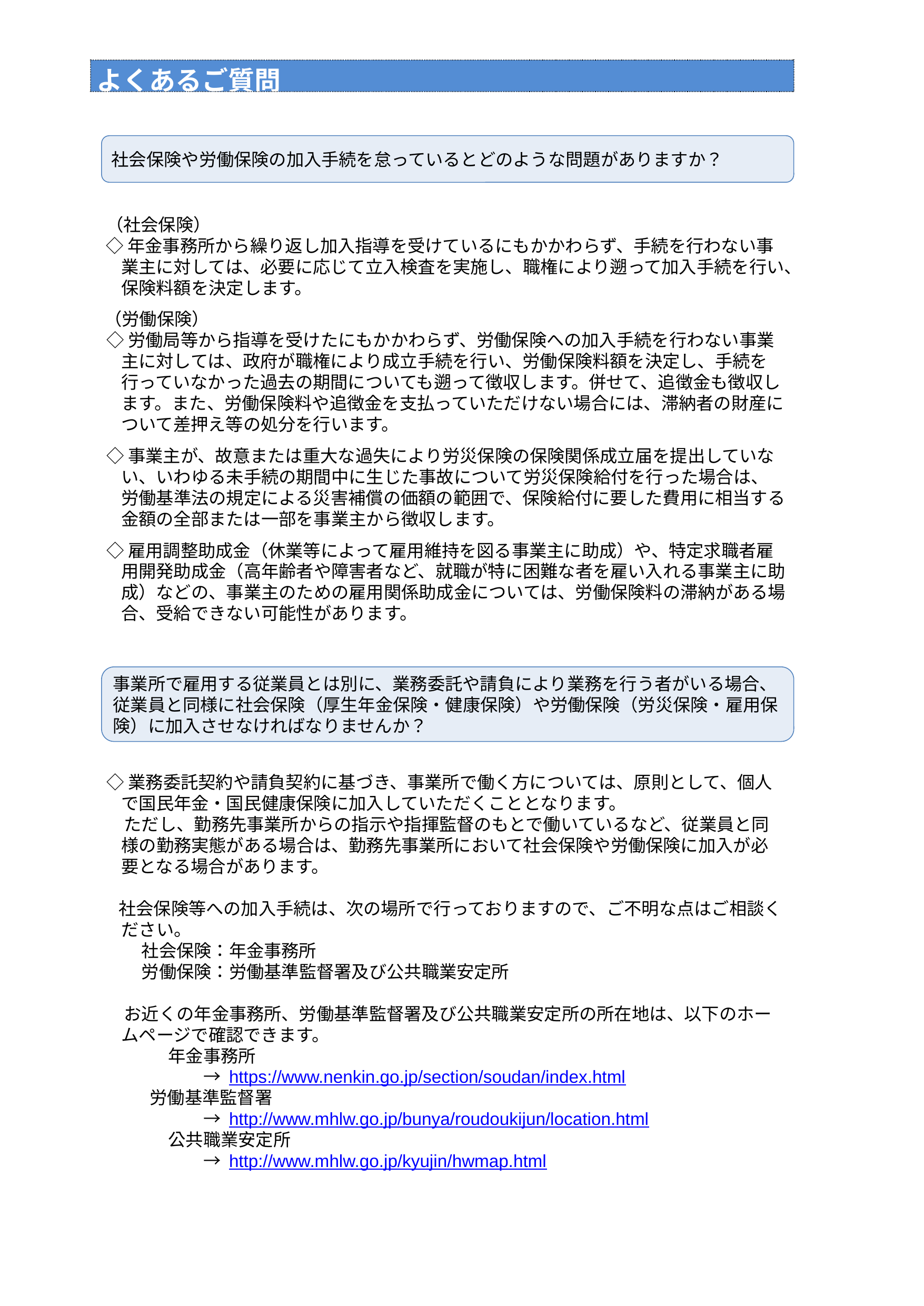

| よくあるご質問 |
| --- |
社会保険や労働保険の加入手続を怠っているとどのような問題がありますか？

（社会保険）
◇年金事務所から繰り返し加入指導を受けているにもかかわらず、手続を行わない事業主に対しては、必要に応じて立入検査を実施し、職権により遡って加入手続を行い、保険料額を決定します。

（労働保険）
◇労働局等から指導を受けたにもかかわらず、労働保険への加入手続を行わない事業主に対しては、政府が職権により成立手続を行い、労働保険料額を決定し、手続を行っていなかった過去の期間についても遡って徴収します。併せて、追徴金も徴収します。また、労働保険料や追徴金を支払っていただけない場合には、滞納者の財産について差押え等の処分を行います。

◇事業主が、故意または重大な過失により労災保険の保険関係成立届を提出していない、いわゆる未手続の期間中に生じた事故について労災保険給付を行った場合は、労働基準法の規定による災害補償の価額の範囲で、保険給付に要した費用に相当する金額の全部または一部を事業主から徴収します。

◇雇用調整助成金（休業等によって雇用維持を図る事業主に助成）や、特定求職者雇用開発助成金（高年齢者や障害者など、就職が特に困難な者を雇い入れる事業主に助成）などの、事業主のための雇用関係助成金については、労働保険料の滞納がある場合、受給できない可能性があります。
事業所で雇用する従業員とは別に、業務委託や請負により業務を行う者がいる場合、従業員と同様に社会保険（厚生年金保険・健康保険）や労働保険（労災保険・雇用保険）に加入させなければなりませんか？
◇業務委託契約や請負契約に基づき、事業所で働く方については、原則として、個人で国民年金・国民健康保険に加入していただくこととなります。
　ただし、勤務先事業所からの指示や指揮監督のもとで働いているなど、従業員と同様の勤務実態がある場合は、勤務先事業所において社会保険や労働保険に加入が必要となる場合があります。

  社会保険等への加入手続は、次の場所で行っておりますので、ご不明な点はご相談ください。
　　社会保険：年金事務所
　　労働保険：労働基準監督署及び公共職業安定所

　お近くの年金事務所、労働基準監督署及び公共職業安定所の所在地は、以下のホームページで確認できます。
　　　　年金事務所
　　　　　　→ https://www.nenkin.go.jp/section/soudan/index.html
            労働基準監督署
　　　　　　→ http://www.mhlw.go.jp/bunya/roudoukijun/location.html
　　　　公共職業安定所
　　　　　　→ http://www.mhlw.go.jp/kyujin/hwmap.html